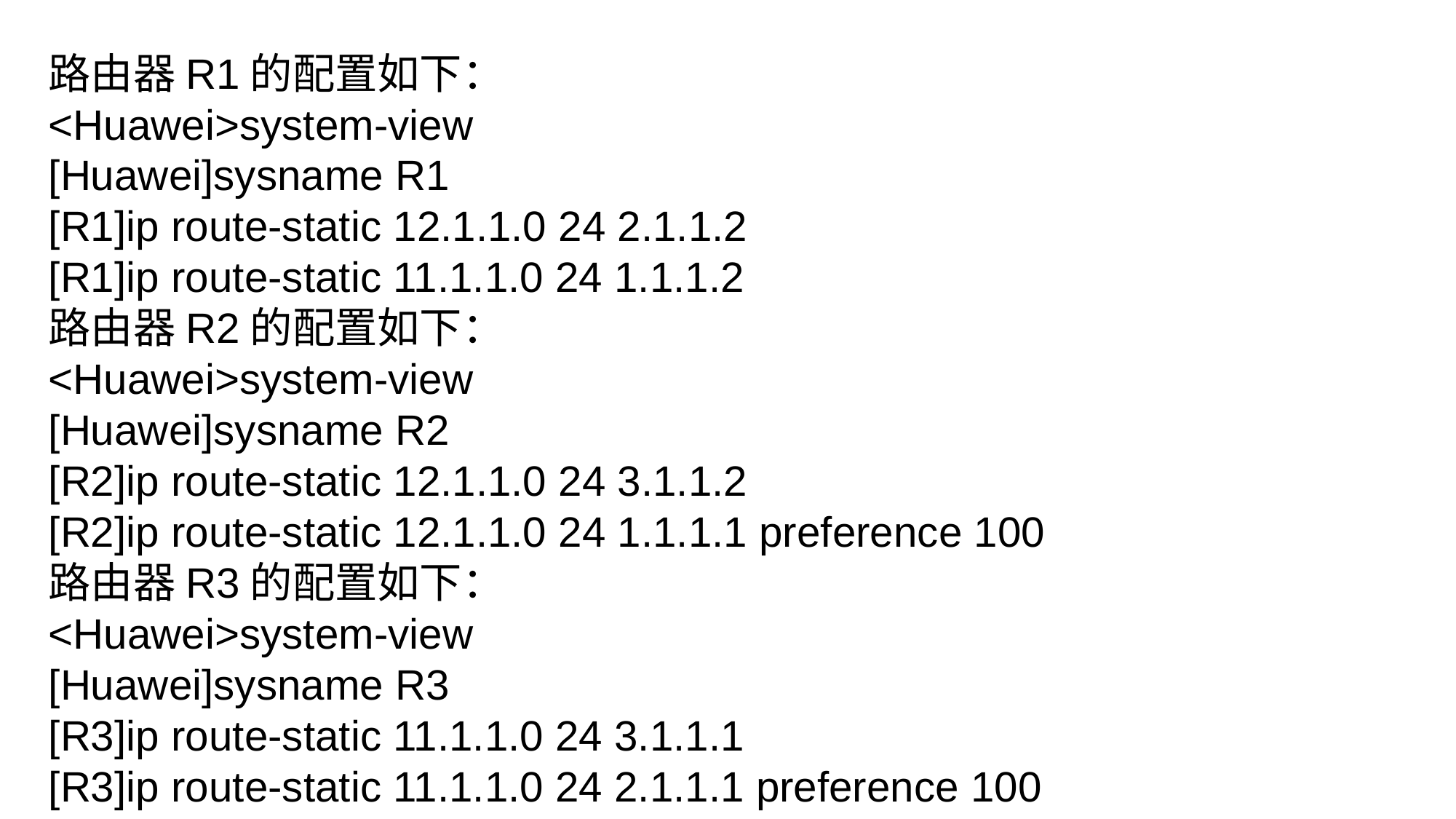

路由器R1的配置如下：
<Huawei>system-view
[Huawei]sysname R1
[R1]ip route-static 12.1.1.0 24 2.1.1.2
[R1]ip route-static 11.1.1.0 24 1.1.1.2
路由器R2的配置如下：
<Huawei>system-view
[Huawei]sysname R2
[R2]ip route-static 12.1.1.0 24 3.1.1.2
[R2]ip route-static 12.1.1.0 24 1.1.1.1 preference 100
路由器R3的配置如下：
<Huawei>system-view
[Huawei]sysname R3
[R3]ip route-static 11.1.1.0 24 3.1.1.1
[R3]ip route-static 11.1.1.0 24 2.1.1.1 preference 100